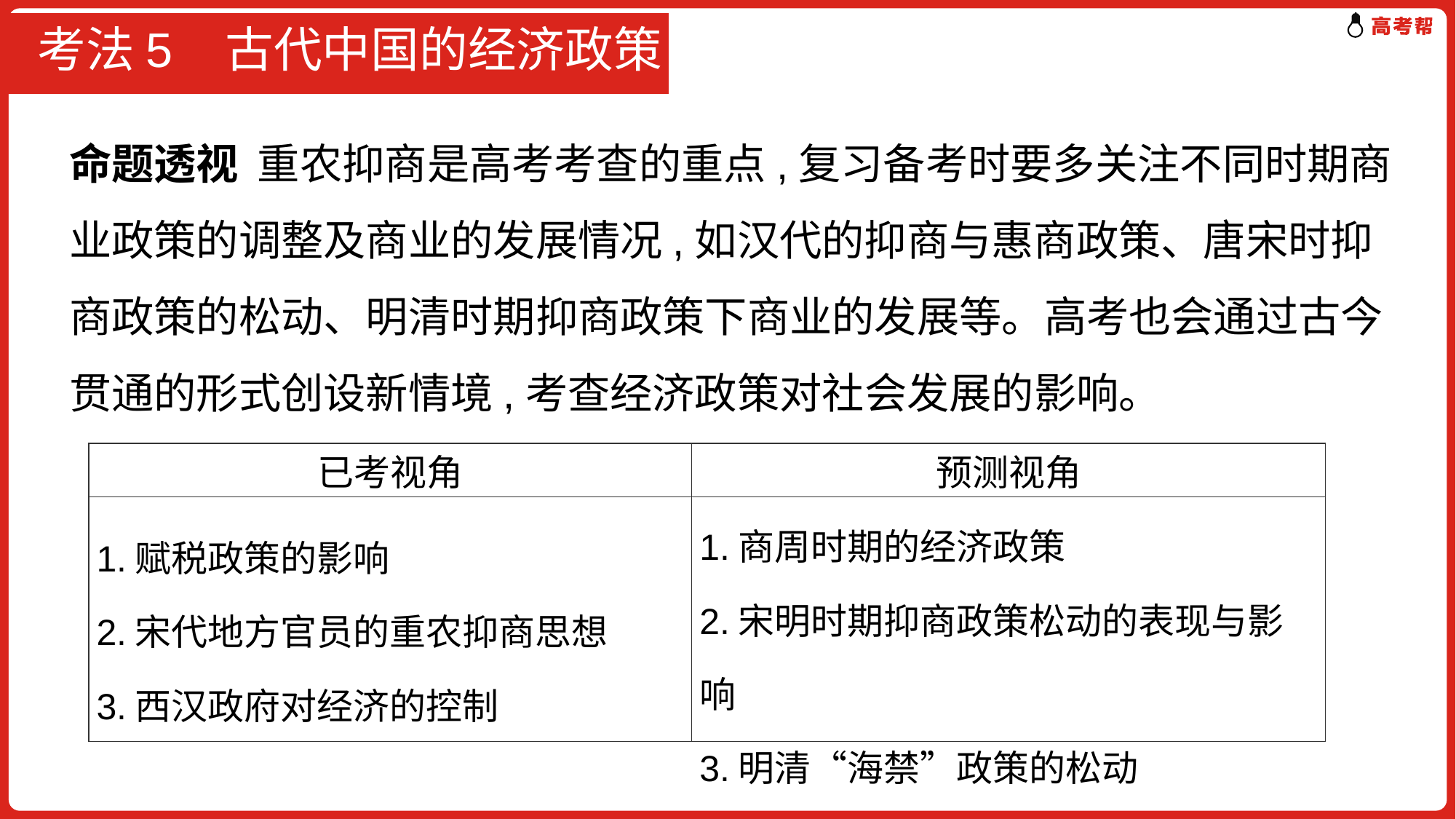

# 考法5   古代中国的经济政策
命题透视  重农抑商是高考考查的重点,复习备考时要多关注不同时期商业政策的调整及商业的发展情况,如汉代的抑商与惠商政策、唐宋时抑商政策的松动、明清时期抑商政策下商业的发展等。高考也会通过古今贯通的形式创设新情境,考查经济政策对社会发展的影响。
| 已考视角 | 预测视角 |
| --- | --- |
| 1.赋税政策的影响 2.宋代地方官员的重农抑商思想 3.西汉政府对经济的控制 | 1.商周时期的经济政策 2.宋明时期抑商政策松动的表现与影响 3.明清“海禁”政策的松动 |